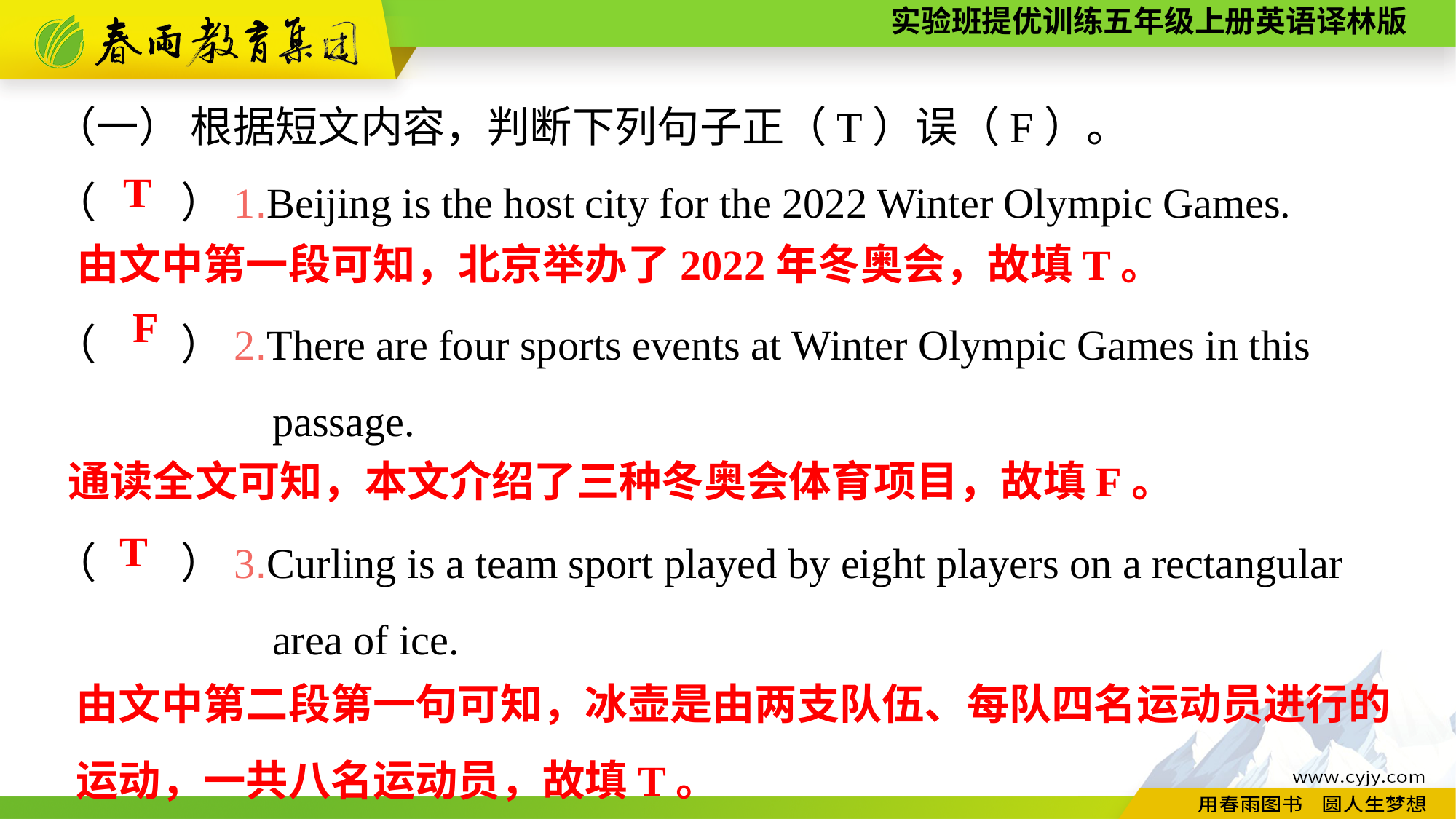

（一） 根据短文内容，判断下列句子正（T）误（F）。
（　　）1.Beijing is the host city for the 2022 Winter Olympic Games.

（　　）2.There are four sports events at Winter Olympic Games in this
		passage.

（　　）3.Curling is a team sport played by eight players on a rectangular
		area of ice.
T
由文中第一段可知，北京举办了2022年冬奥会，故填T。
F
通读全文可知，本文介绍了三种冬奥会体育项目，故填F。
T
由文中第二段第一句可知，冰壶是由两支队伍、每队四名运动员进行的运动，一共八名运动员，故填T。